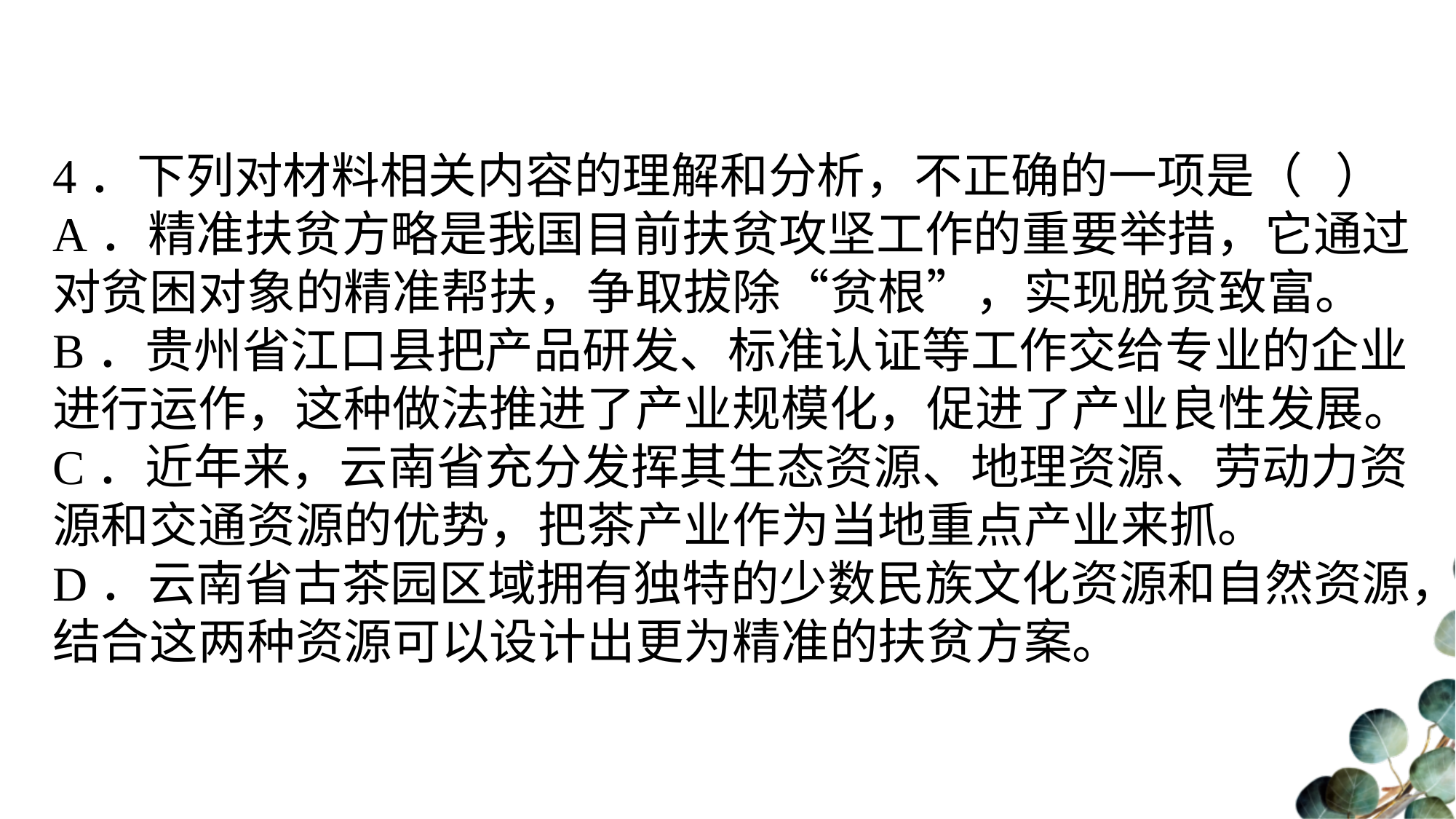

4．下列对材料相关内容的理解和分析，不正确的一项是（   ）
A．精准扶贫方略是我国目前扶贫攻坚工作的重要举措，它通过对贫困对象的精准帮扶，争取拔除“贫根”，实现脱贫致富。
B．贵州省江口县把产品研发、标准认证等工作交给专业的企业进行运作，这种做法推进了产业规模化，促进了产业良性发展。
C．近年来，云南省充分发挥其生态资源、地理资源、劳动力资源和交通资源的优势，把茶产业作为当地重点产业来抓。
D．云南省古茶园区域拥有独特的少数民族文化资源和自然资源，结合这两种资源可以设计出更为精准的扶贫方案。